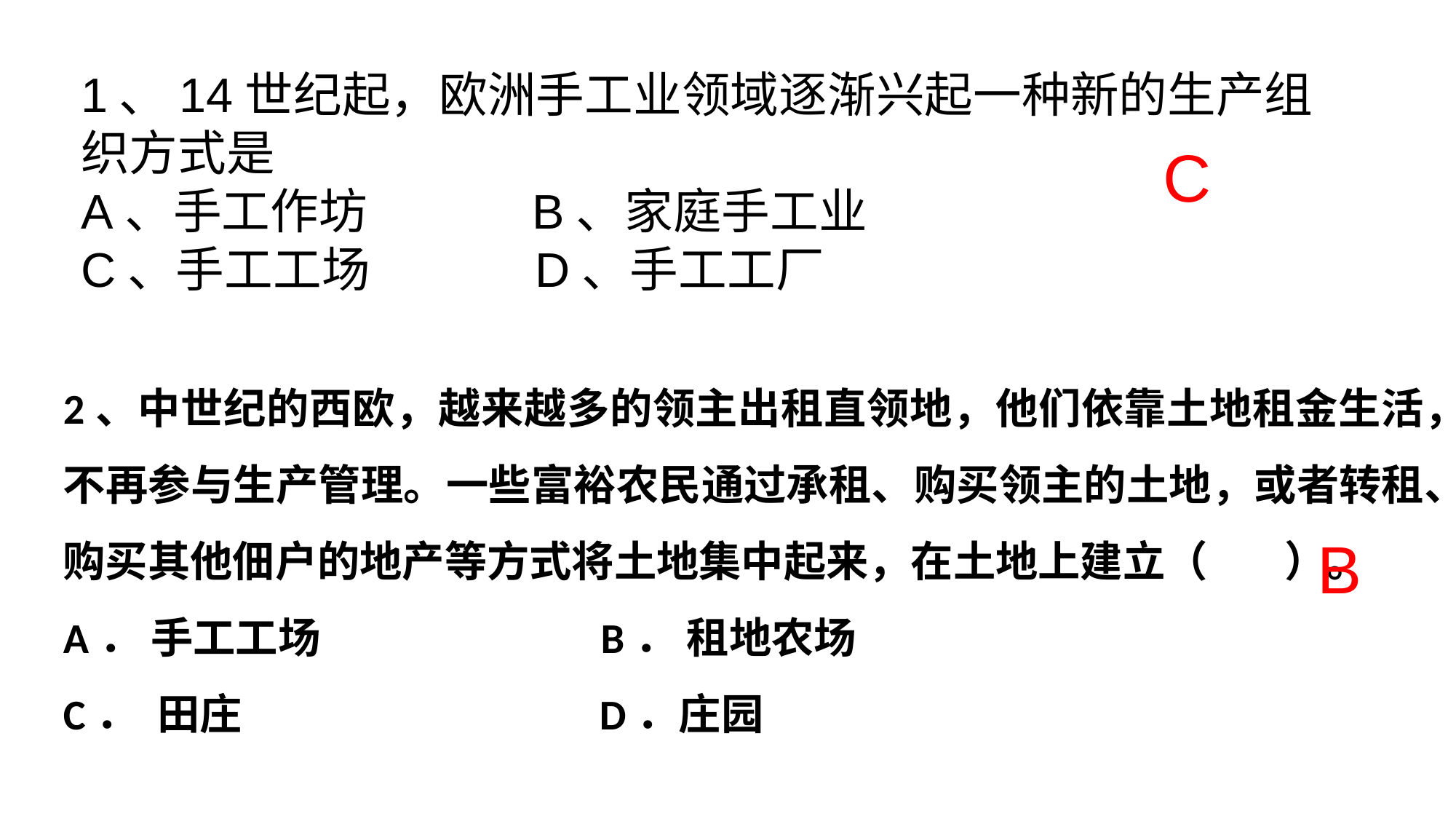

1、14世纪起，欧洲手工业领域逐渐兴起一种新的生产组织方式是
A、手工作坊              B、家庭手工业
C、手工工场              D、手工工厂
C
2、中世纪的西欧，越来越多的领主出租直领地，他们依靠土地租金生活，不再参与生产管理。一些富裕农民通过承租、购买领主的土地，或者转租、购买其他佃户的地产等方式将土地集中起来，在土地上建立（        ）。
A． 手工工场                            B． 租地农场
C．  田庄                                    D．庄园
B